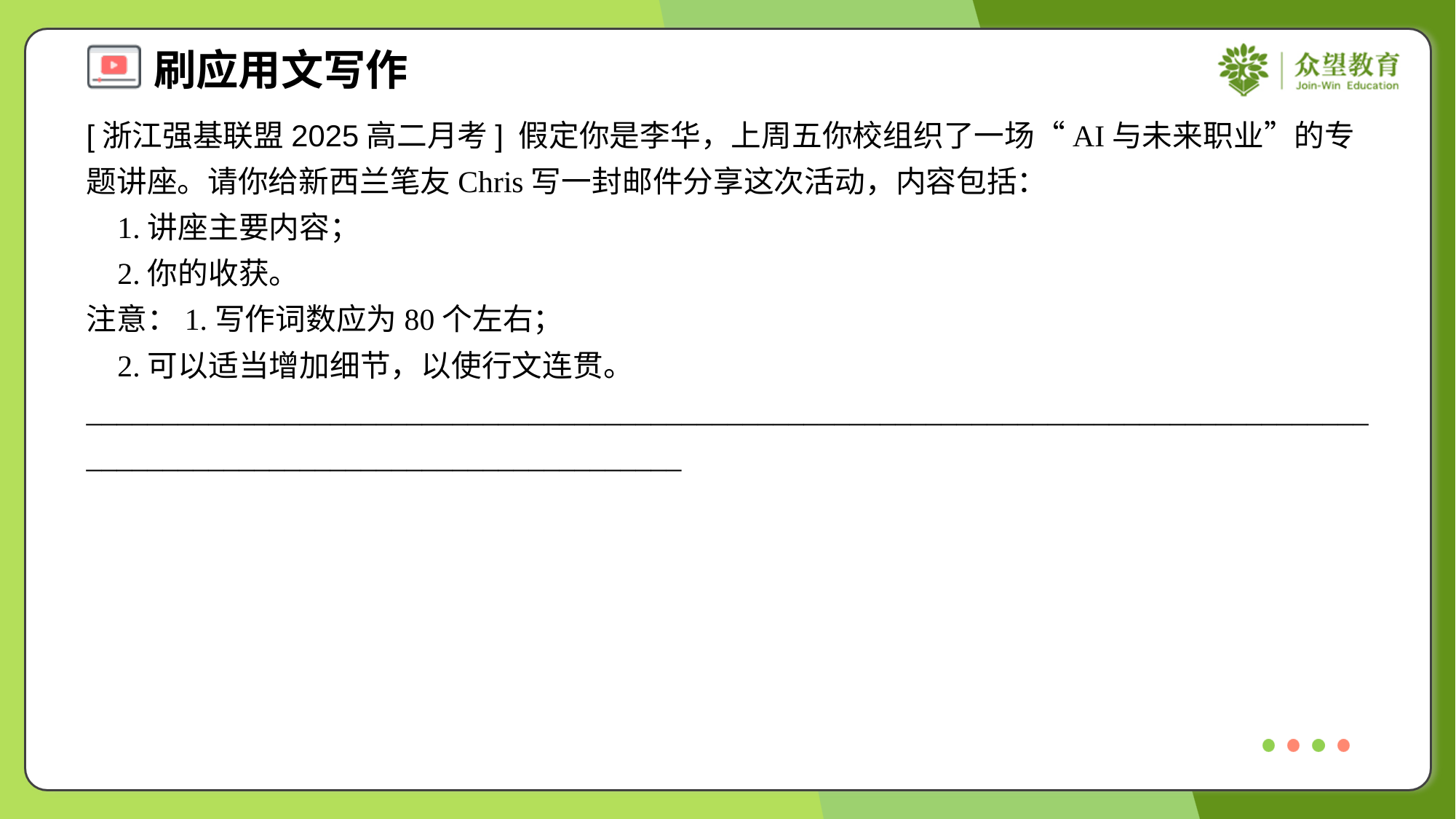

[浙江强基联盟2025高二月考] 假定你是李华，上周五你校组织了一场“AI与未来职业”的专题讲座。请你给新西兰笔友Chris写一封邮件分享这次活动，内容包括：
    1.讲座主要内容；
    2.你的收获。
注意：1.写作词数应为80个左右；
    2.可以适当增加细节，以使行文连贯。
___________________________________________________________________________________________________________________________